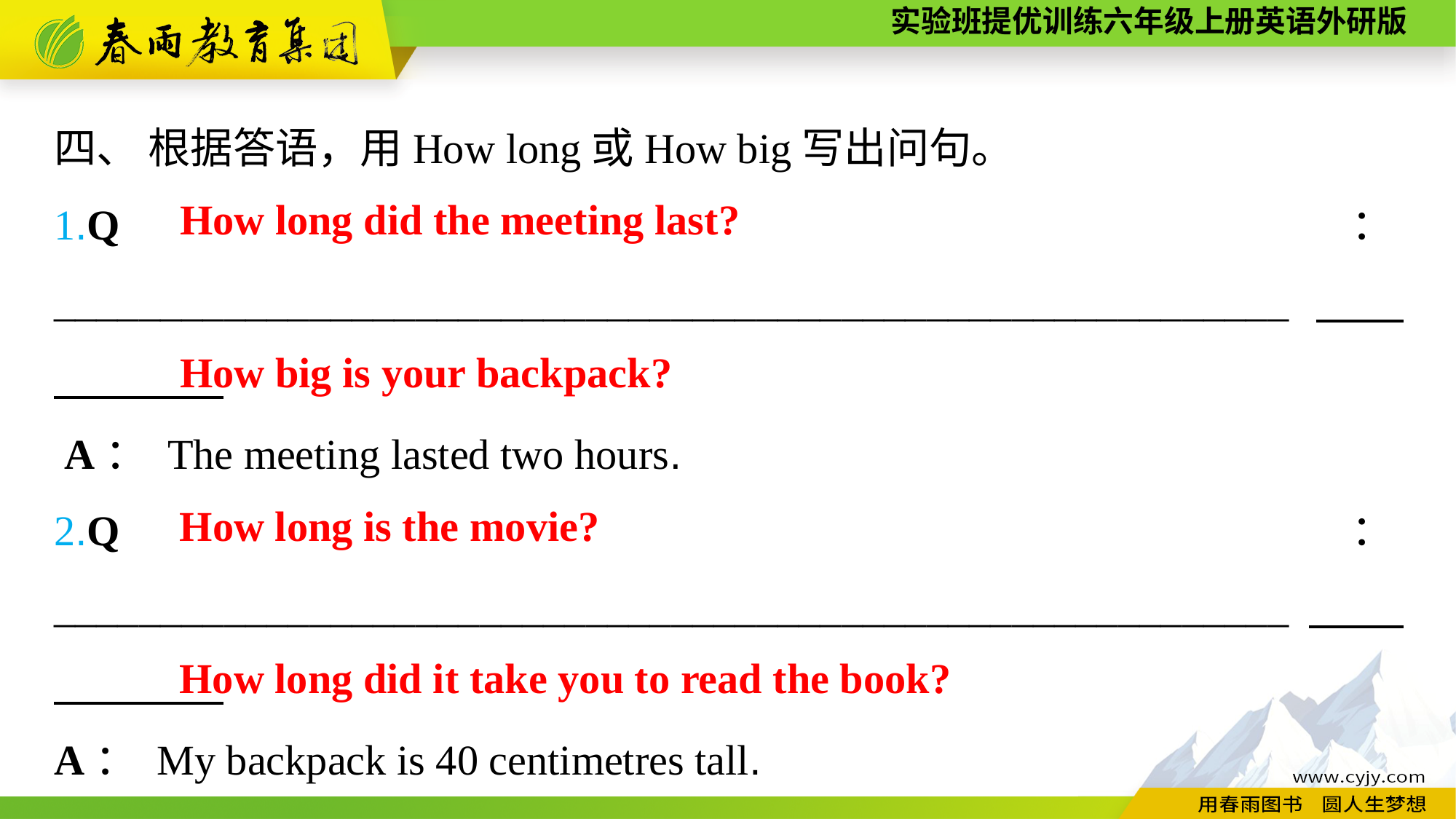

四、 根据答语，用How long或How big写出问句。
1.Q：__________________________________________________________
 A： The meeting lasted two hours.
2.Q：__________________________________________________________
A： My backpack is 40 centimetres tall.
3. Q：__________________________________________________________
 A： The movie is three hours long.
4. Q：__________________________________________________________ A： It took me three days to read the book.
How long did the meeting last?
How big is your backpack?
How long is the movie?
How long did it take you to read the book?